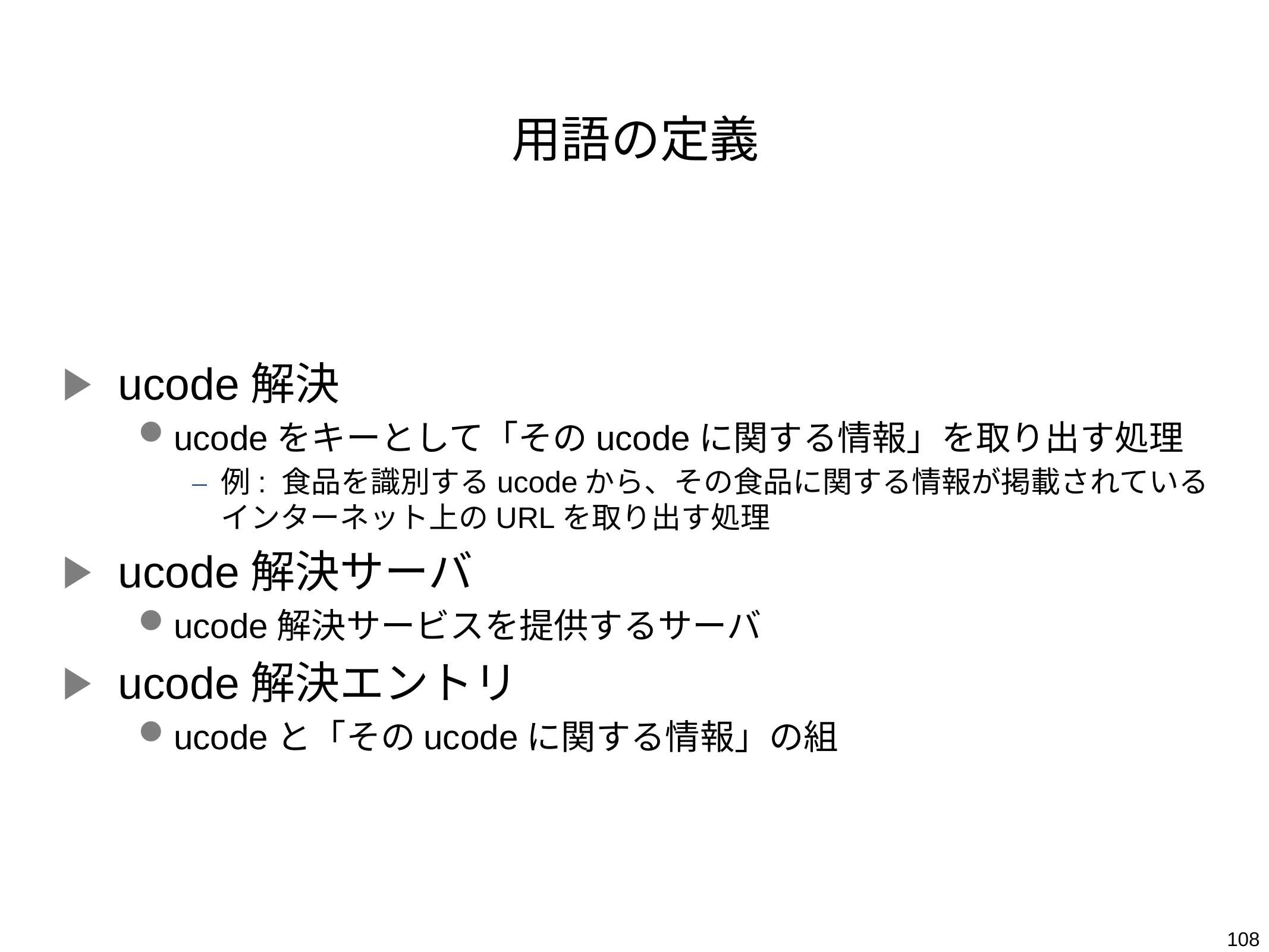

# 用語の定義
ucode解決
ucodeをキーとして「そのucodeに関する情報」を取り出す処理
例: 食品を識別するucodeから、その食品に関する情報が掲載されているインターネット上のURLを取り出す処理
ucode解決サーバ
ucode解決サービスを提供するサーバ
ucode解決エントリ
ucodeと「そのucodeに関する情報」の組
108